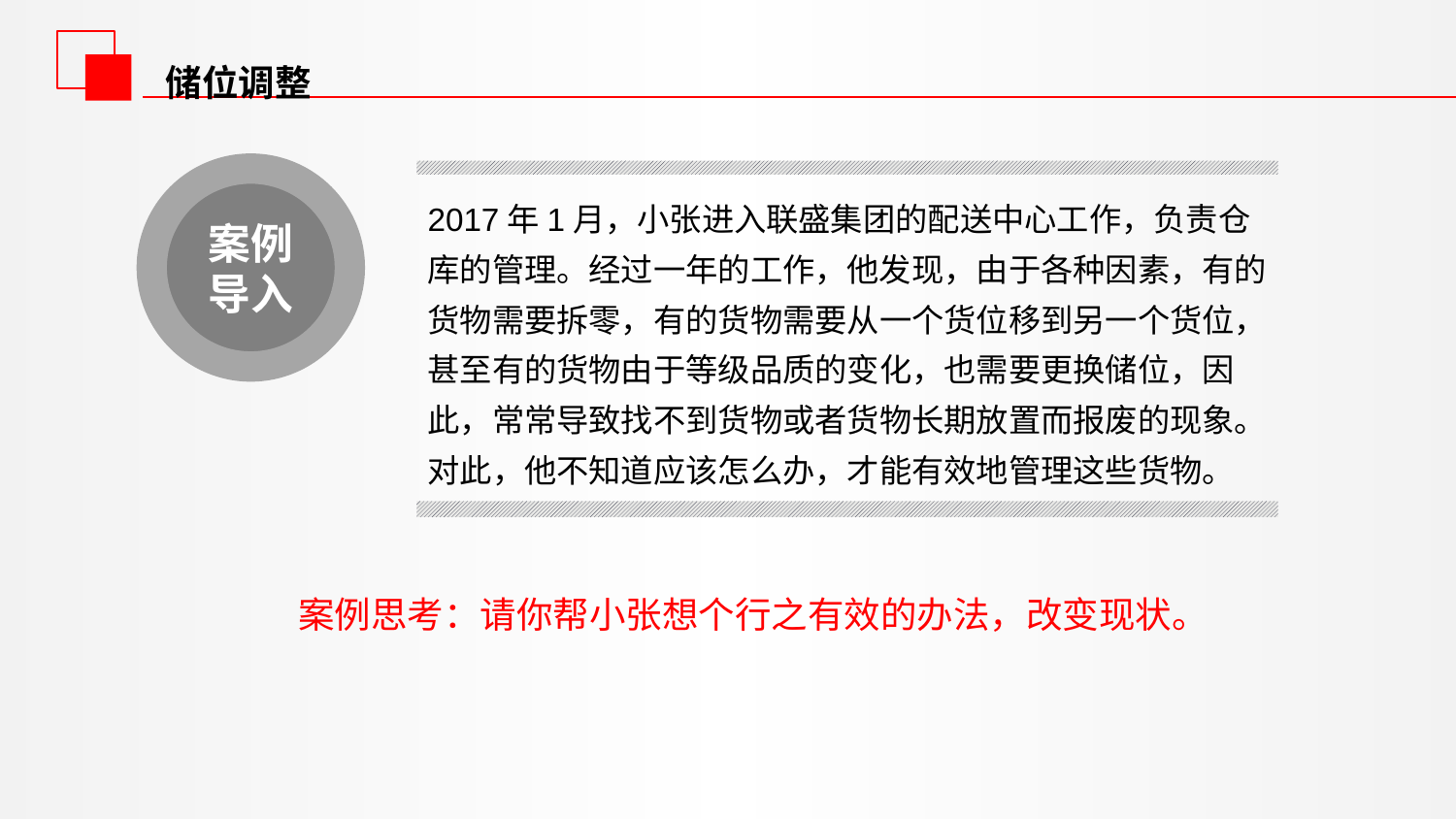

储位调整

案例导入
2017年1月，小张进入联盛集团的配送中心工作，负责仓库的管理。经过一年的工作，他发现，由于各种因素，有的货物需要拆零，有的货物需要从一个货位移到另一个货位，甚至有的货物由于等级品质的变化，也需要更换储位，因此，常常导致找不到货物或者货物长期放置而报废的现象。对此，他不知道应该怎么办，才能有效地管理这些货物。

案例思考：请你帮小张想个行之有效的办法，改变现状。